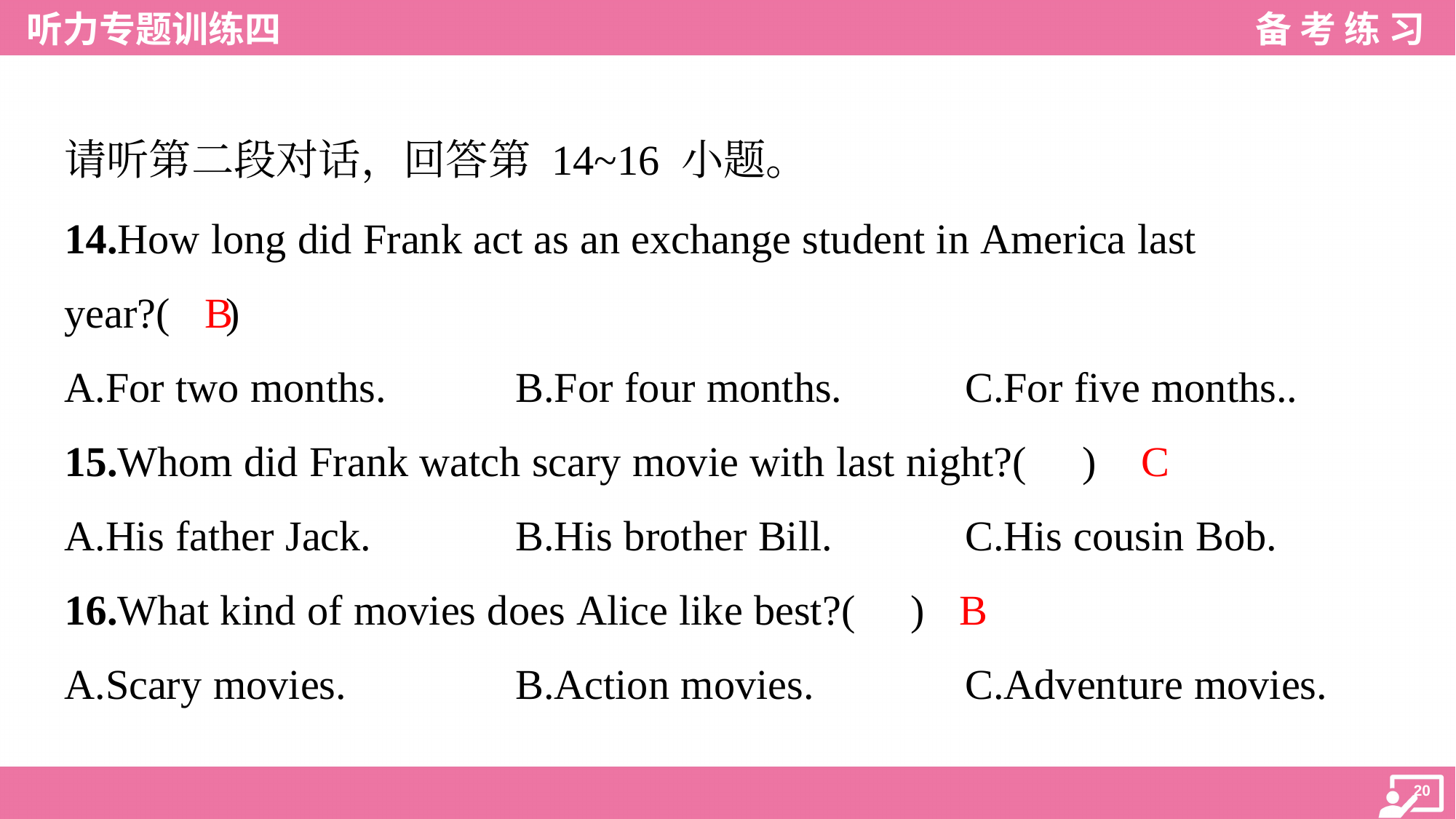

请听第二段对话，回答第 14~16 小题。
14.How long did Frank act as an exchange student in America last
year?(     )
B
A.For two months.	B.For four months.	C.For five months..
C
15.Whom did Frank watch scary movie with last night?(     )
A.His father Jack.	B.His brother Bill.	C.His cousin Bob.
B
16.What kind of movies does Alice like best?(     )
A.Scary movies.	B.Action movies.	C.Adventure movies.